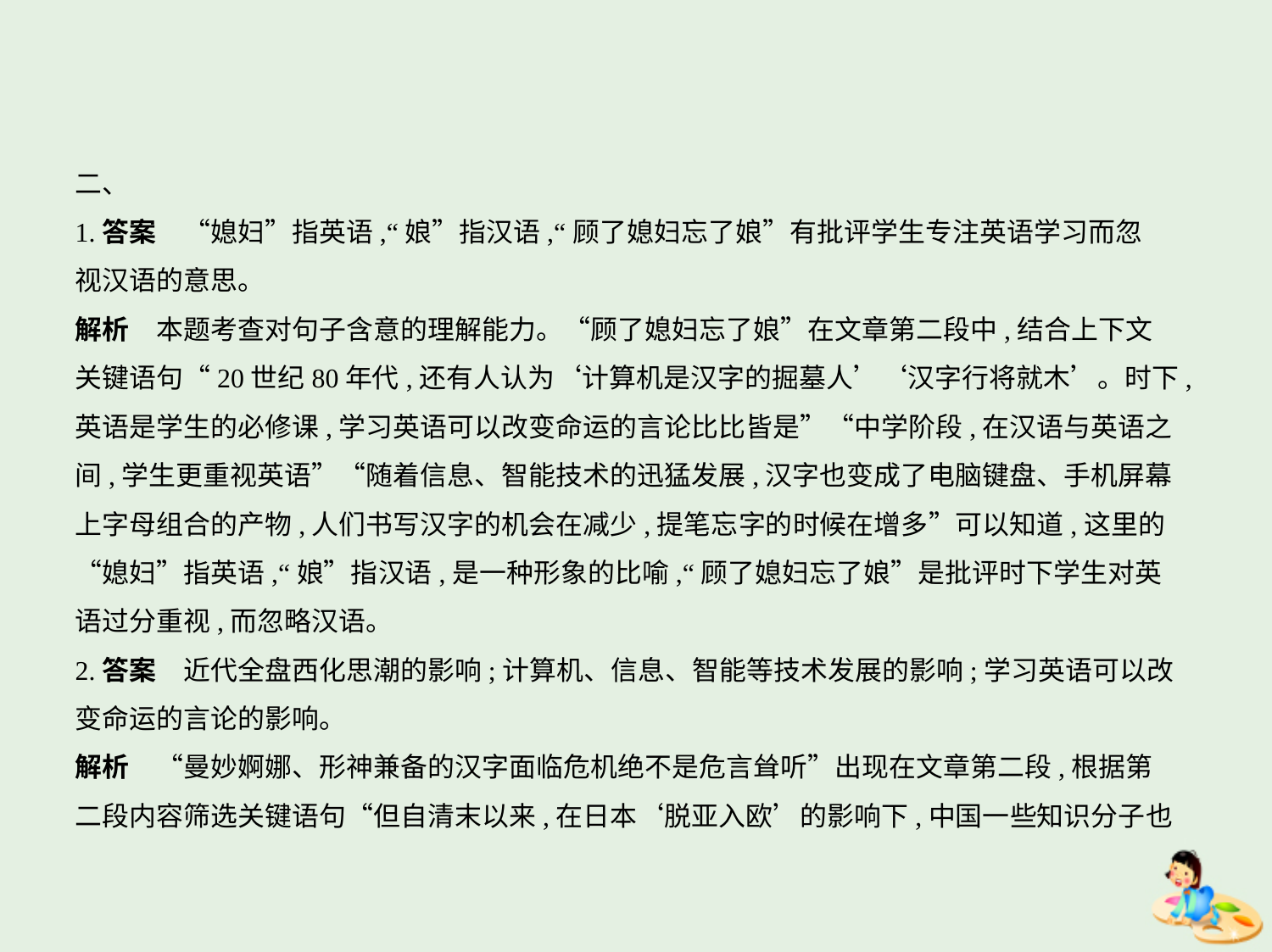

二、
1.答案　“媳妇”指英语,“娘”指汉语,“顾了媳妇忘了娘”有批评学生专注英语学习而忽
视汉语的意思。
解析　本题考查对句子含意的理解能力。“顾了媳妇忘了娘”在文章第二段中,结合上下文
关键语句“20世纪80年代,还有人认为‘计算机是汉字的掘墓人’‘汉字行将就木’。时下,
英语是学生的必修课,学习英语可以改变命运的言论比比皆是”“中学阶段,在汉语与英语之
间,学生更重视英语”“随着信息、智能技术的迅猛发展,汉字也变成了电脑键盘、手机屏幕
上字母组合的产物,人们书写汉字的机会在减少,提笔忘字的时候在增多”可以知道,这里的
“媳妇”指英语,“娘”指汉语,是一种形象的比喻,“顾了媳妇忘了娘”是批评时下学生对英
语过分重视,而忽略汉语。
2.答案　近代全盘西化思潮的影响;计算机、信息、智能等技术发展的影响;学习英语可以改
变命运的言论的影响。
解析　“曼妙婀娜、形神兼备的汉字面临危机绝不是危言耸听”出现在文章第二段,根据第
二段内容筛选关键语句“但自清末以来,在日本‘脱亚入欧’的影响下,中国一些知识分子也